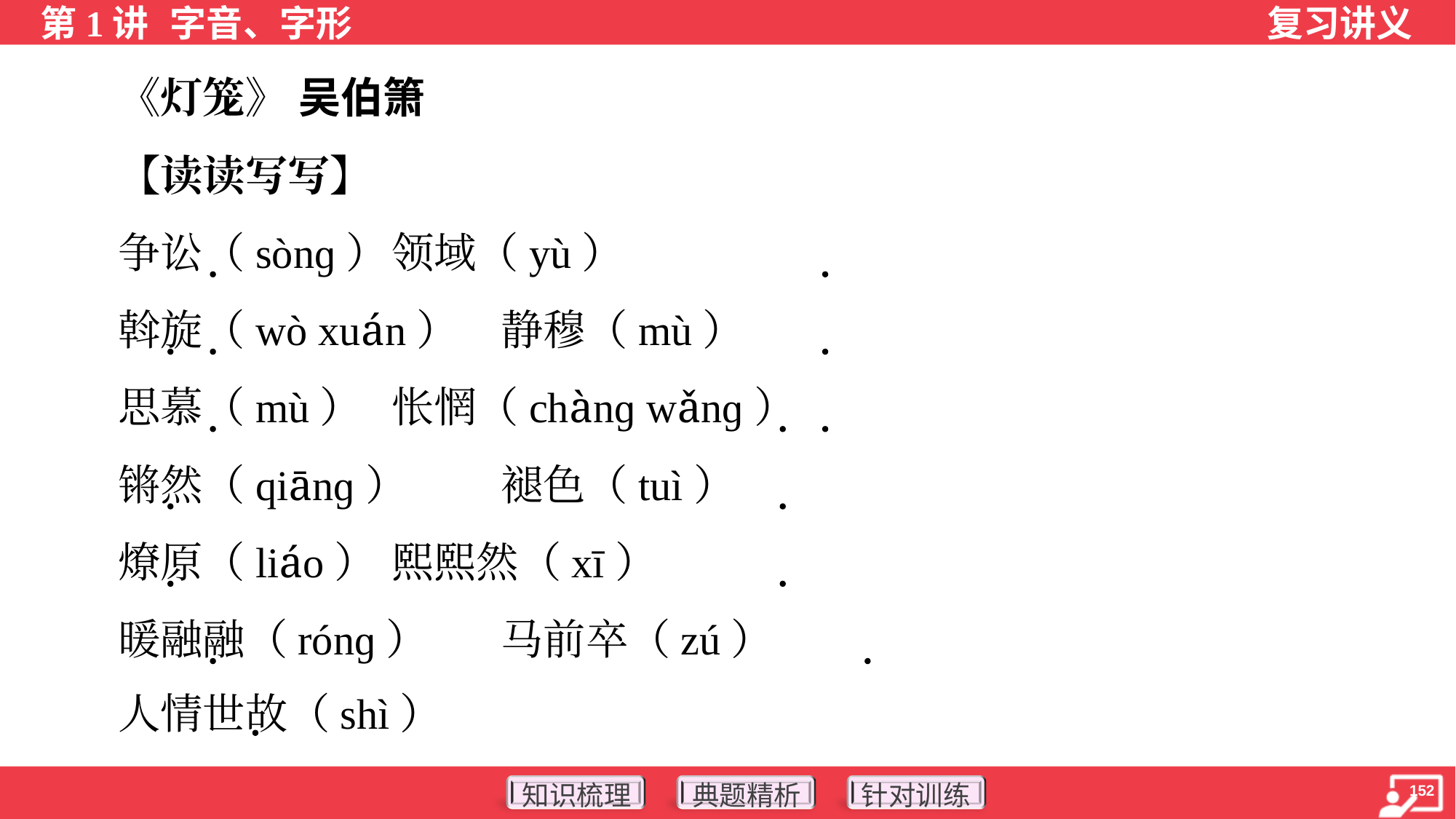

《灯笼》 吴伯箫
    【读读写写】
    争讼（sònɡ）	领域（yù）
    斡旋（wò xuán）	静穆（mù）
    思慕（mù）	怅惘（chànɡ wǎnɡ）
    锵然（qiānɡ）	褪色（tuì）
    燎原（liáo）	熙熙然（xī）
    暖融融（rónɡ）	马前卒（zú）
    人情世故（shì）